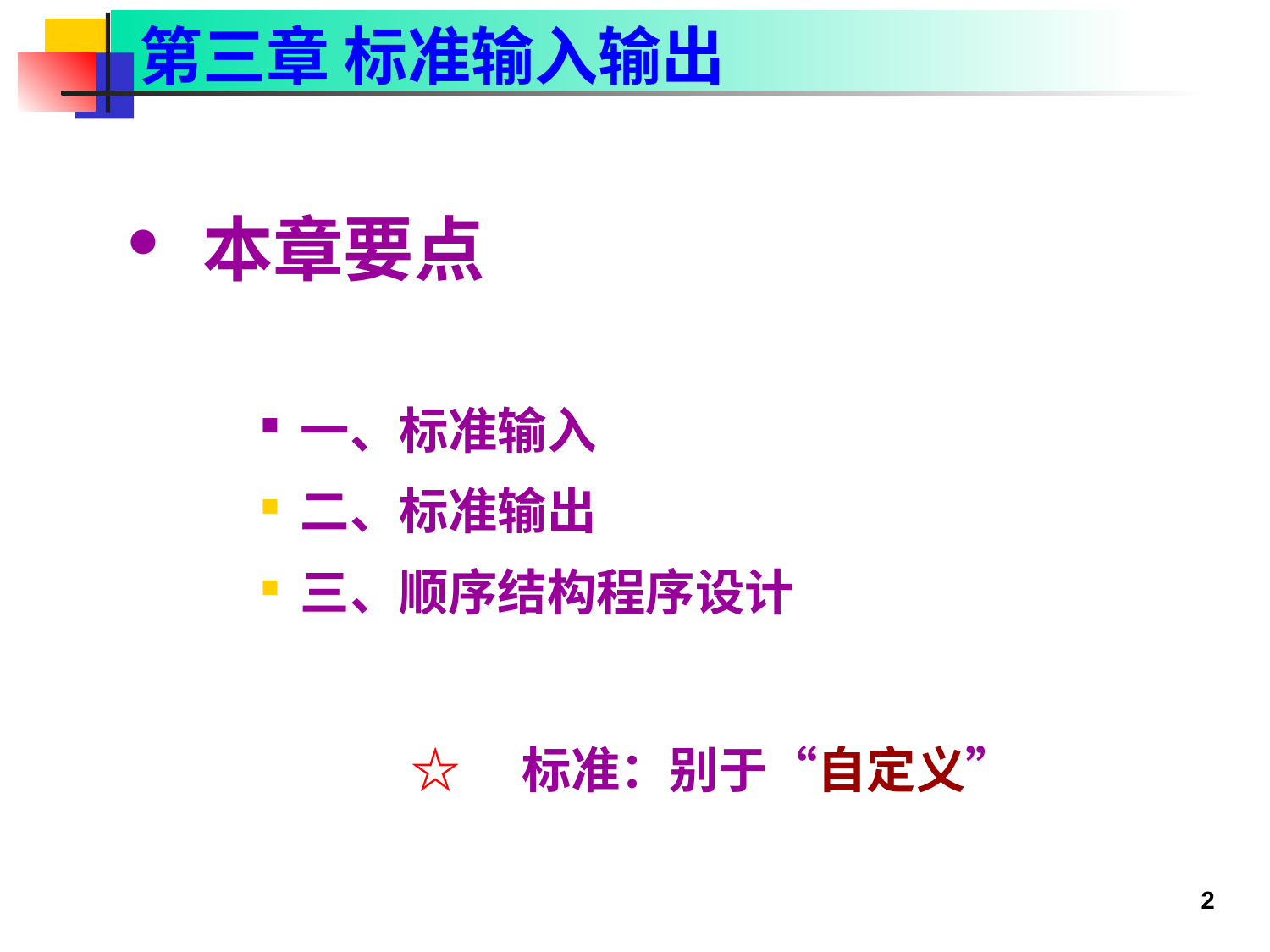

第三章 标准输入输出
 本章要点
一、标准输入
二、标准输出
三、顺序结构程序设计
☆　标准：别于“自定义”
2